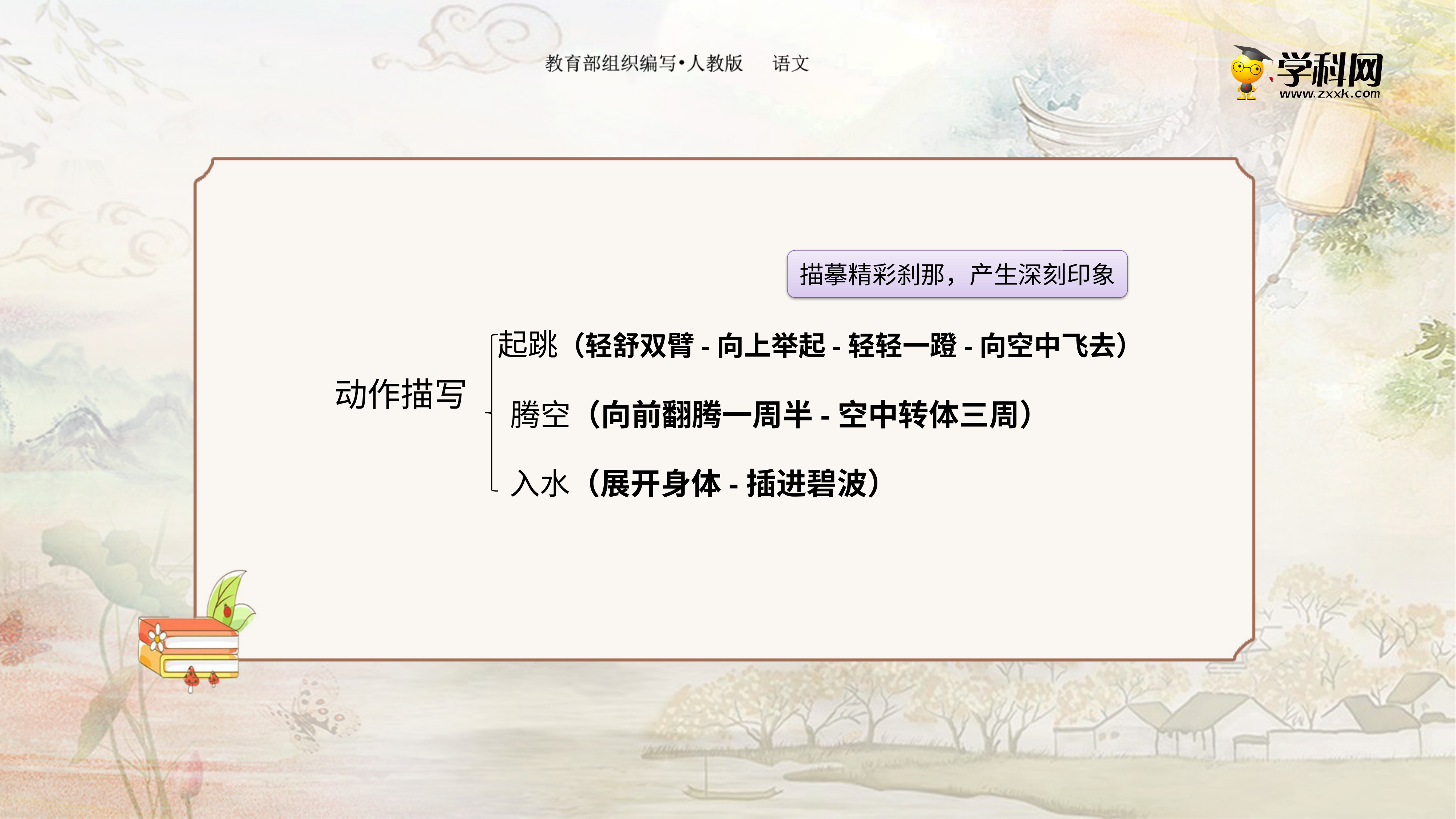

描摹精彩刹那，产生深刻印象
起跳（轻舒双臂-向上举起-轻轻一蹬-向空中飞去）

动作描写
腾空（向前翻腾一周半-空中转体三周）
入水（展开身体-插进碧波）